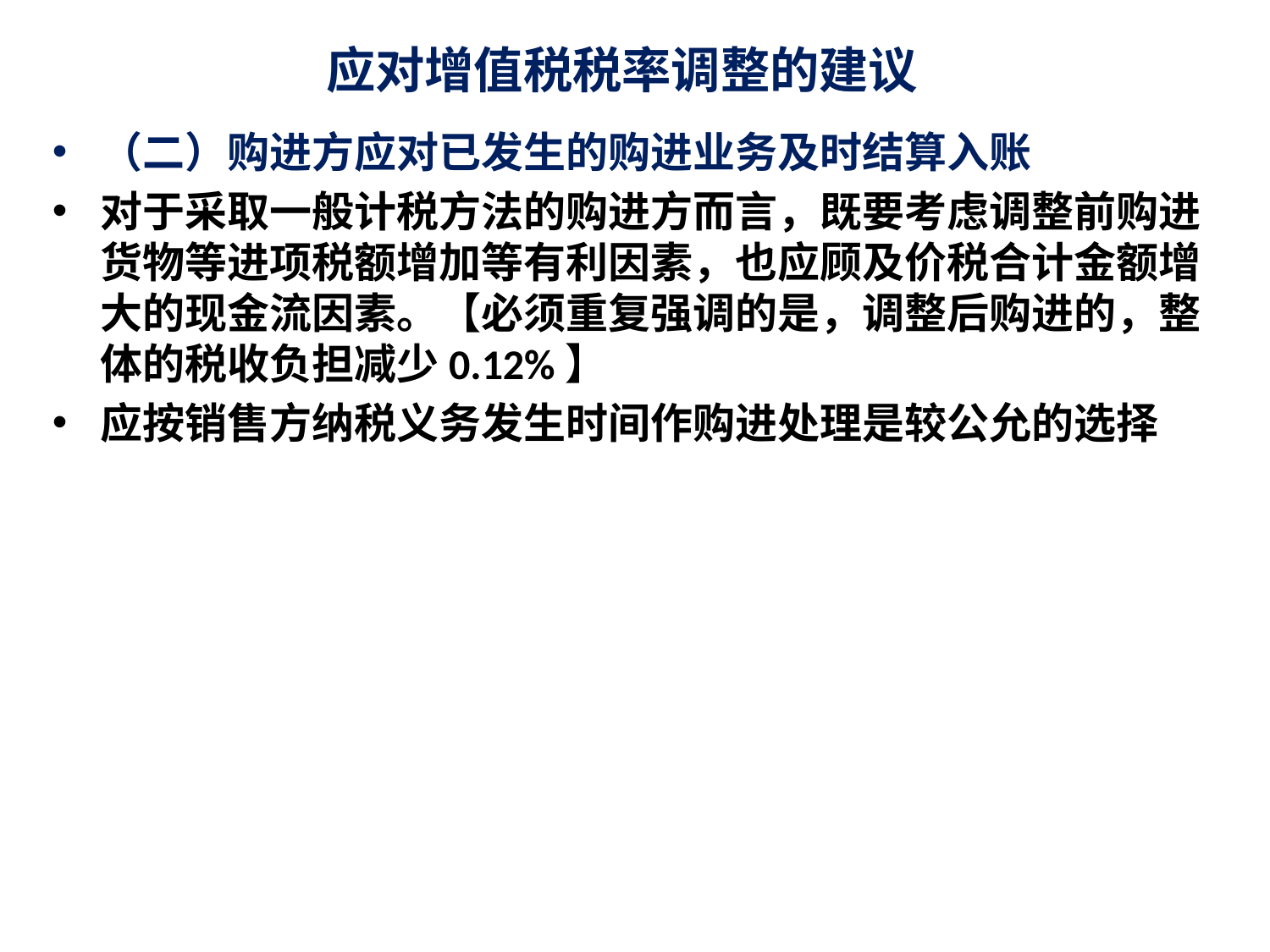

# 应对增值税税率调整的建议
（二）购进方应对已发生的购进业务及时结算入账
对于采取一般计税方法的购进方而言，既要考虑调整前购进货物等进项税额增加等有利因素，也应顾及价税合计金额增大的现金流因素。【必须重复强调的是，调整后购进的，整体的税收负担减少0.12%】
应按销售方纳税义务发生时间作购进处理是较公允的选择